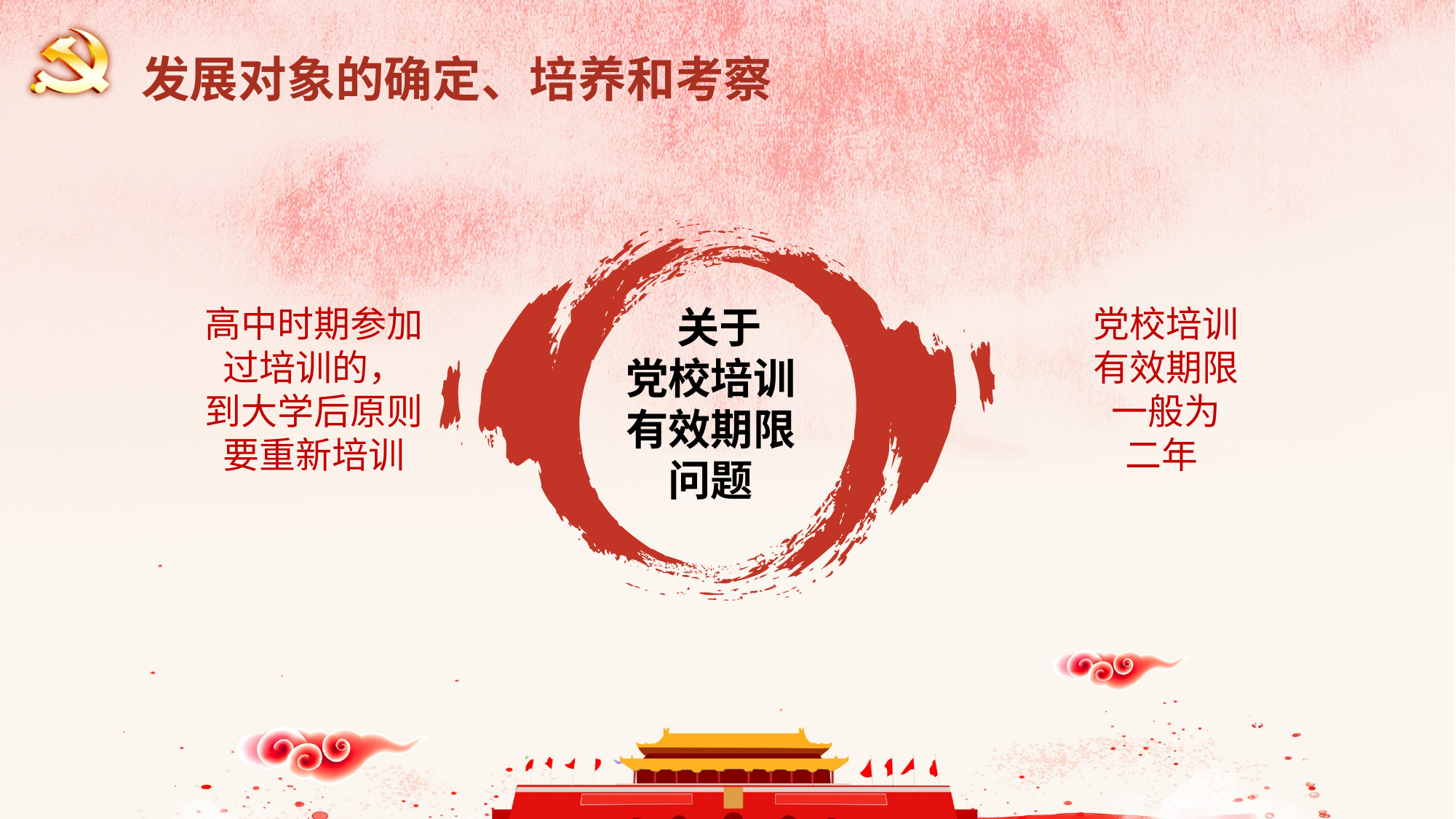

发展对象的确定、培养和考察

高中时期参加过培训的，
到大学后原则要重新培训
党校培训
有效期限
一般为
二年
 关于
党校培训有效期限问题